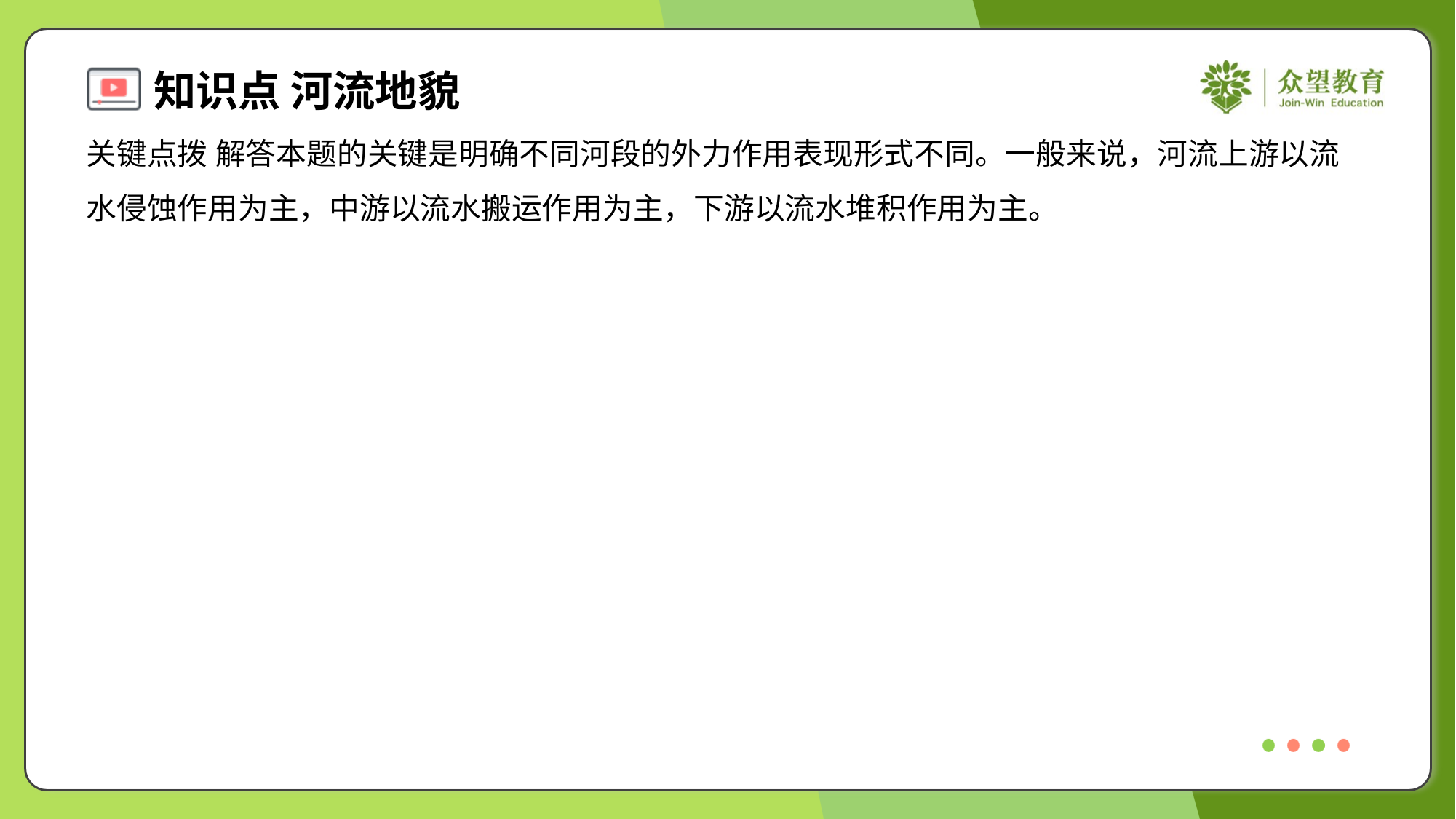

关键点拨 解答本题的关键是明确不同河段的外力作用表现形式不同。一般来说，河流上游以流
水侵蚀作用为主，中游以流水搬运作用为主，下游以流水堆积作用为主。